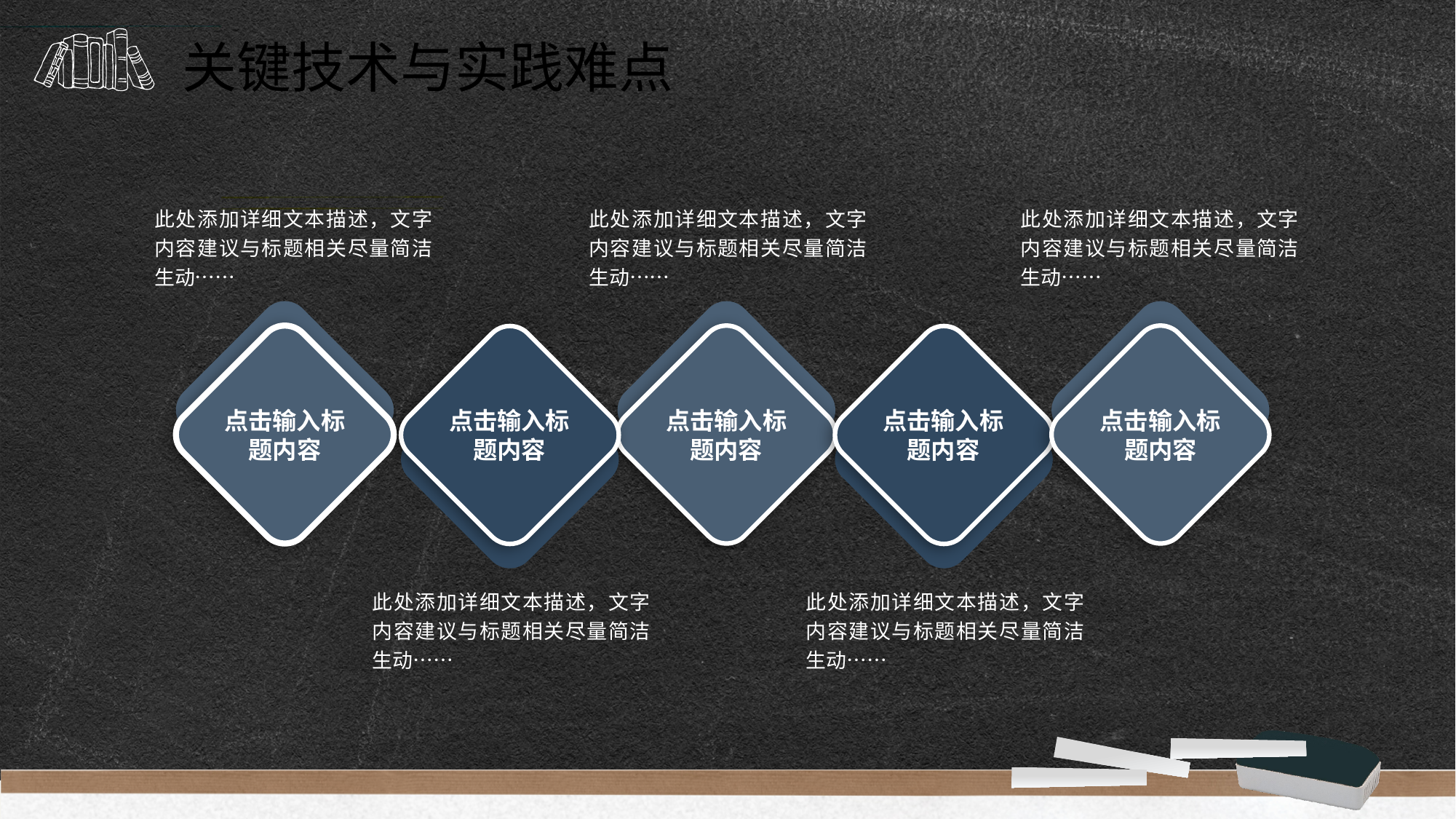

关键技术与实践难点
此处添加详细文本描述，文字内容建议与标题相关尽量简洁生动……
此处添加详细文本描述，文字内容建议与标题相关尽量简洁生动……
此处添加详细文本描述，文字内容建议与标题相关尽量简洁生动……

点击输入标题内容
点击输入标题内容
点击输入标题内容
点击输入标题内容
点击输入标题内容
此处添加详细文本描述，文字内容建议与标题相关尽量简洁生动……
此处添加详细文本描述，文字内容建议与标题相关尽量简洁生动……